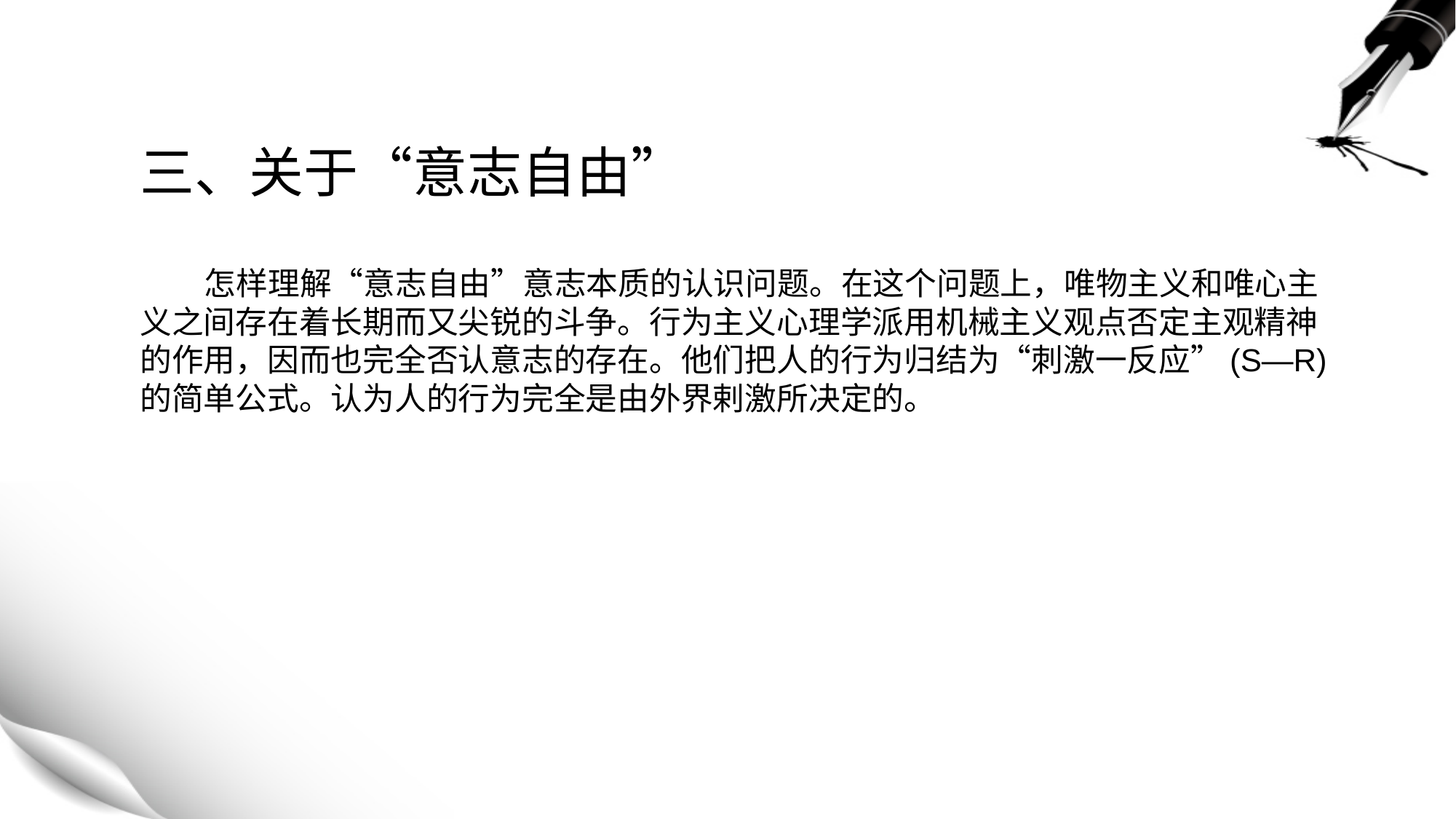

# 三、关于“意志自由”
        怎样理解“意志自由”意志本质的认识问题。在这个问题上，唯物主义和唯心主义之间存在着长期而又尖锐的斗争。行为主义心理学派用机械主义观点否定主观精神的作用，因而也完全否认意志的存在。他们把人的行为归结为“刺激一反应”(S—R)的简单公式。认为人的行为完全是由外界剌激所决定的。